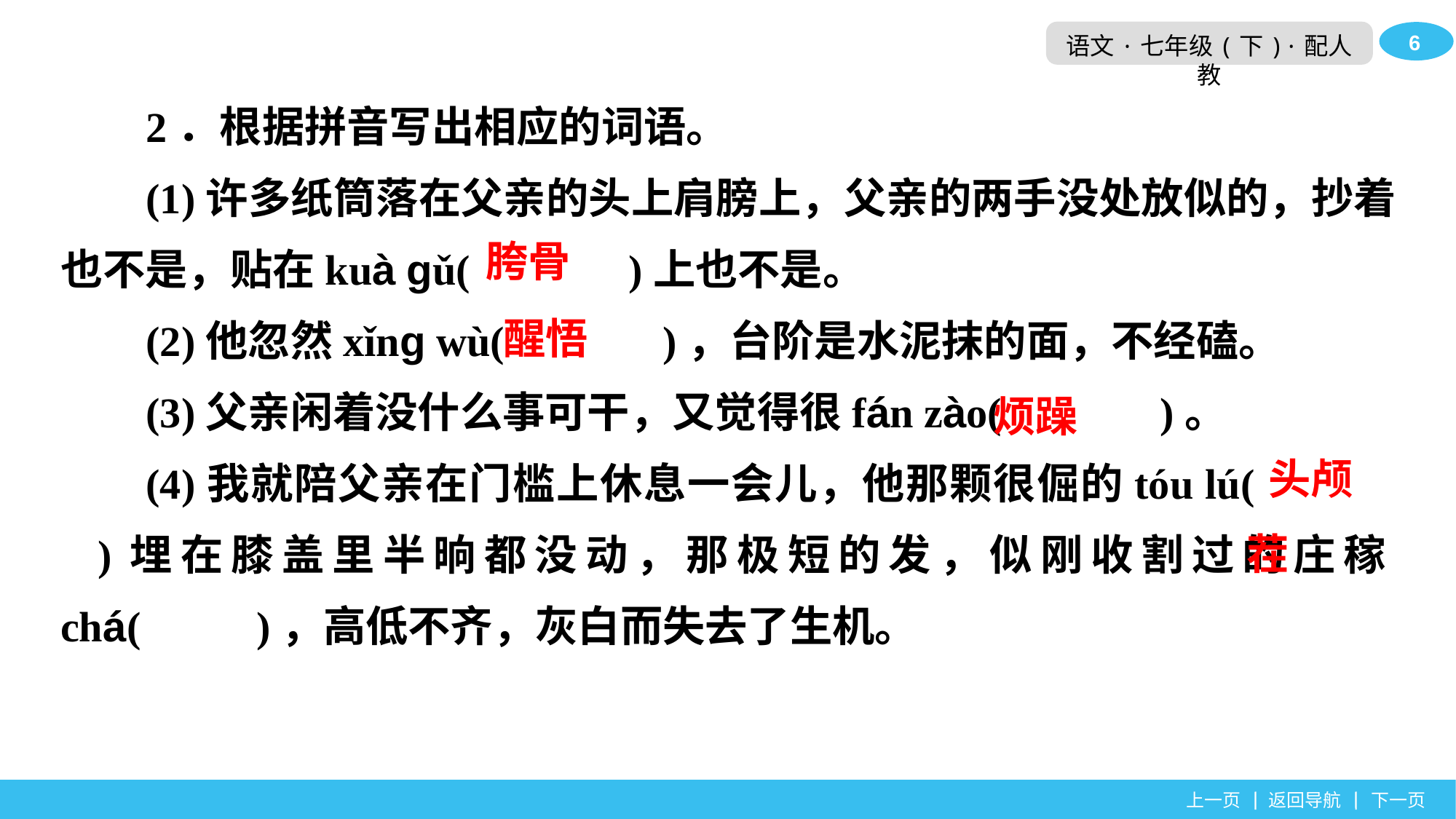

2．根据拼音写出相应的词语。
(1)许多纸筒落在父亲的头上肩膀上，父亲的两手没处放似的，抄着也不是，贴在kuà ɡǔ(　　　 )上也不是。
(2)他忽然xǐnɡ wù(　　　 )，台阶是水泥抹的面，不经磕。
(3)父亲闲着没什么事可干，又觉得很fán zào(　　　 )。
(4)我就陪父亲在门槛上休息一会儿，他那颗很倔的tóu lú(　　　 )埋在膝盖里半晌都没动，那极短的发，似刚收割过的庄稼chá(　　 )，高低不齐，灰白而失去了生机。
胯骨
醒悟
烦躁
头颅
茬